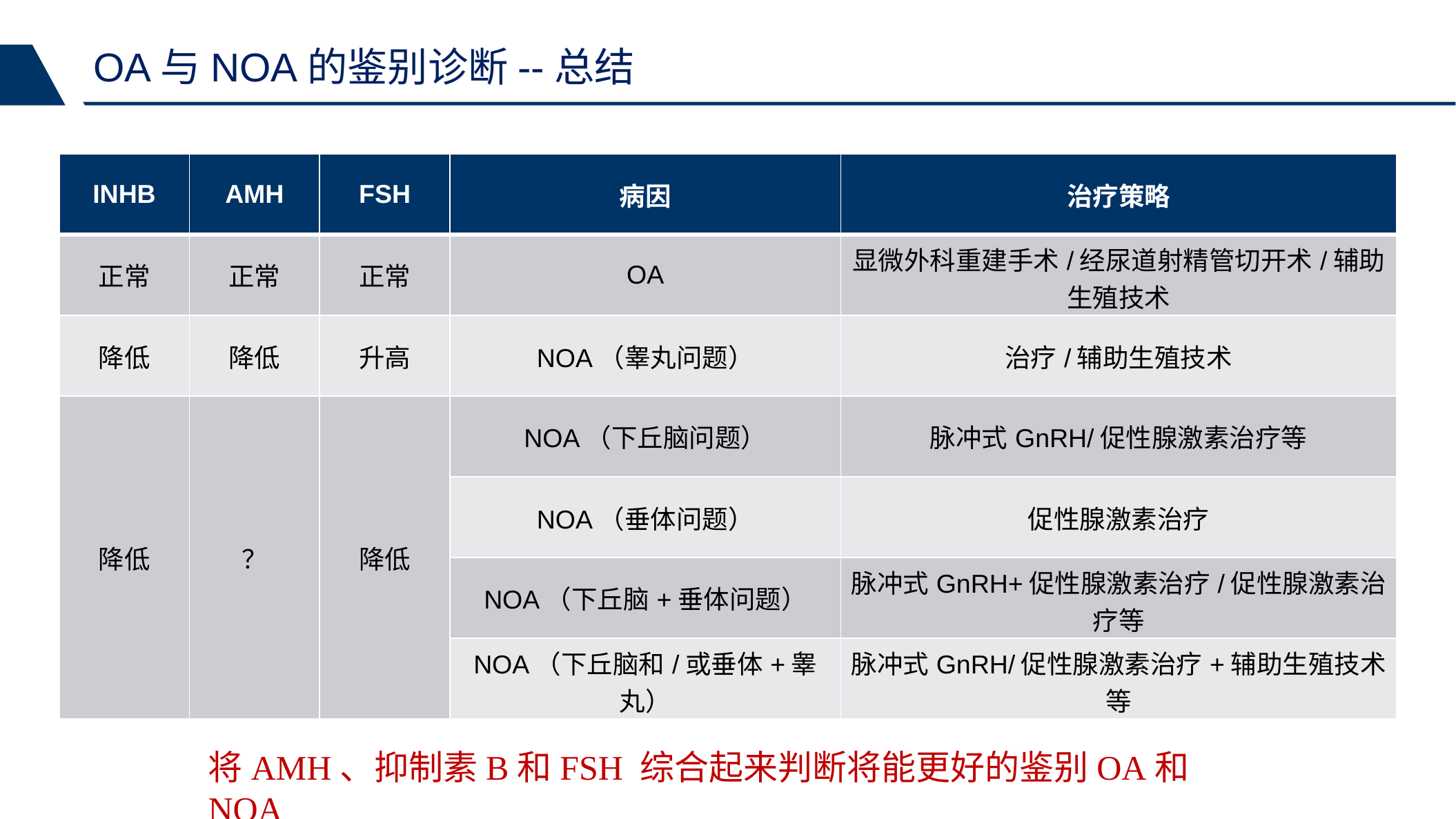

OA与NOA的鉴别诊断--总结

| INHB | AMH | FSH | 病因 | 治疗策略 |
| --- | --- | --- | --- | --- |
| 正常 | 正常 | 正常 | OA | 显微外科重建手术/经尿道射精管切开术/辅助生殖技术 |
| 降低 | 降低 | 升高 | NOA（睾丸问题） | 治疗/辅助生殖技术 |
| 降低 | ？ | 降低 | NOA（下丘脑问题） | 脉冲式GnRH/促性腺激素治疗等 |
|  |  |  | NOA（垂体问题） | 促性腺激素治疗 |
|  |  |  | NOA（下丘脑+垂体问题） | 脉冲式GnRH+促性腺激素治疗/促性腺激素治疗等 |
|  |  |  | NOA（下丘脑和/或垂体+睾丸） | 脉冲式GnRH/促性腺激素治疗+辅助生殖技术等 |
将AMH、抑制素B和FSH 综合起来判断将能更好的鉴别OA和NOA